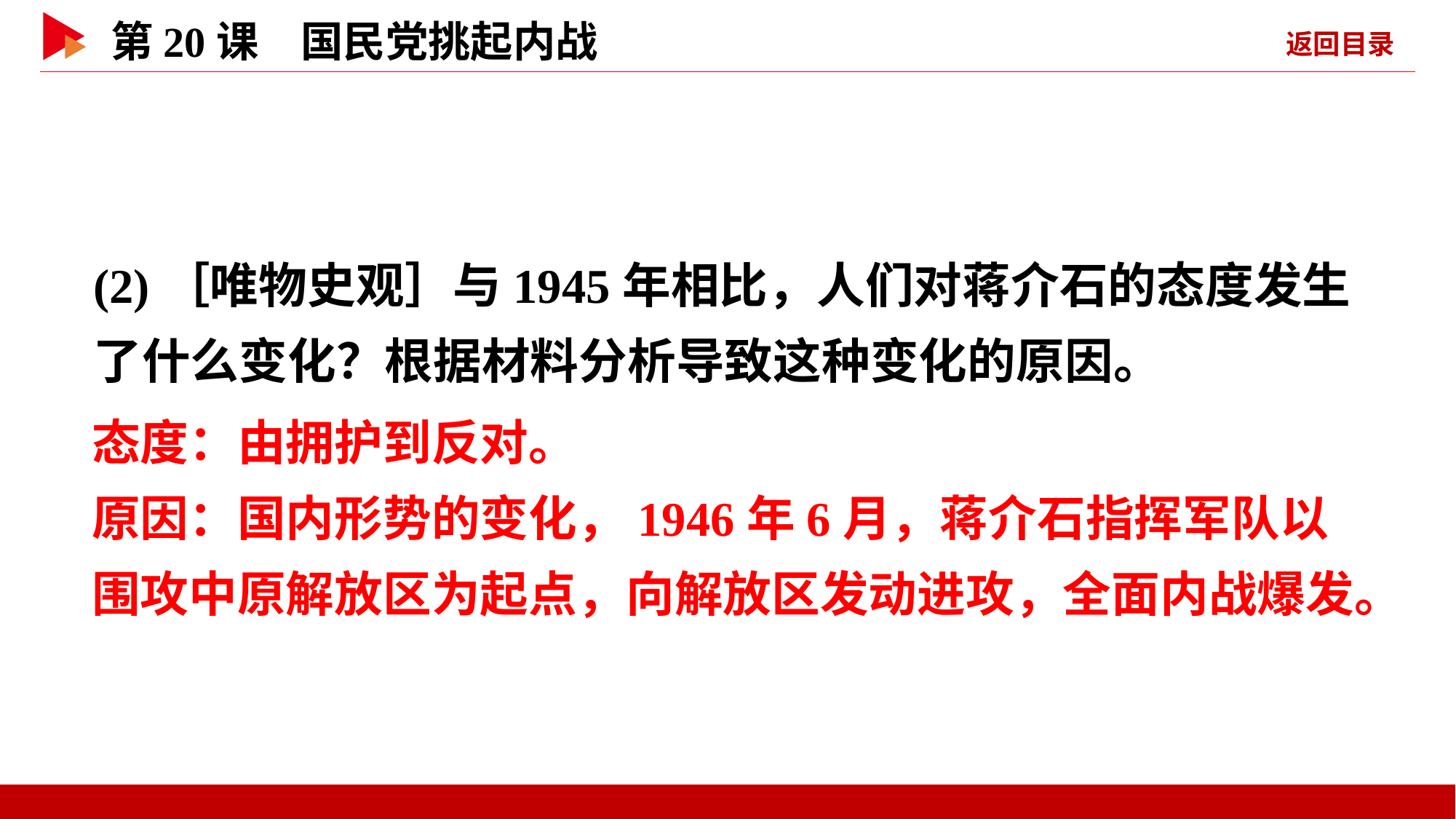

(2)［唯物史观］与1945年相比，人们对蒋介石的态度发生了什么变化？根据材料分析导致这种变化的原因。
态度：由拥护到反对。
原因：国内形势的变化，1946年6月，蒋介石指挥军队以围攻中原解放区为起点，向解放区发动进攻，全面内战爆发。